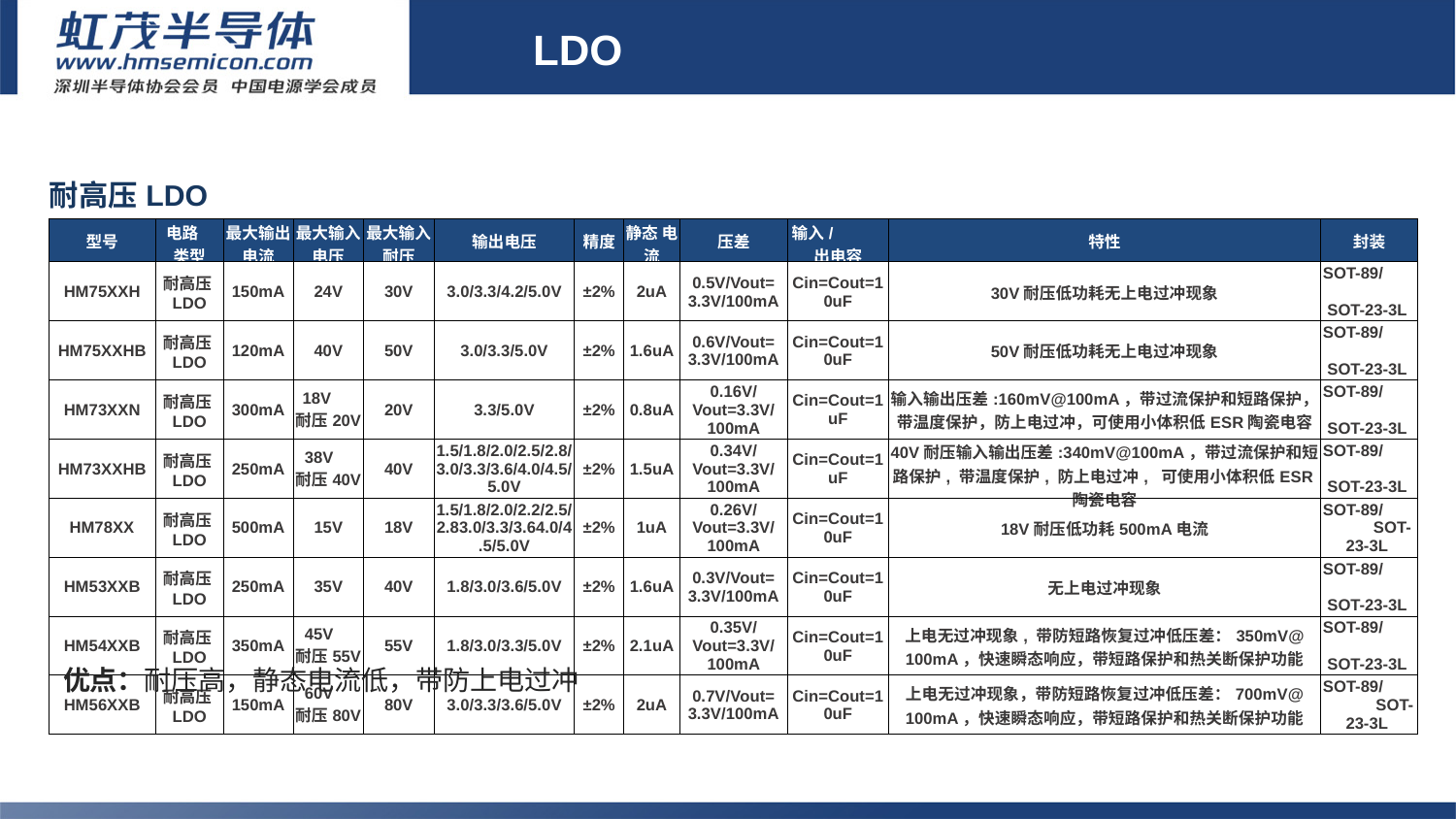

LDO
| 耐高压LDO |  |  |  |  |  |  |  |  |  |  |  |
| --- | --- | --- | --- | --- | --- | --- | --- | --- | --- | --- | --- |
| 型号 | 电路 类型 | 最大输出电流 | 最大输入电压 | 最大输入耐压 | 输出电压 | 精度 | 静态 电流 | 压差 | 输入/ 出电容 | 特性 | 封装 |
| HM75XXH | 耐高压LDO | 150mA | 24V | 30V | 3.0/3.3/4.2/5.0V | ±2% | 2uA | 0.5V/Vout= 3.3V/100mA | Cin=Cout=10uF | 30V耐压低功耗无上电过冲现象 | SOT-89/ SOT-23-3L |
| HM75XXHB | 耐高压LDO | 120mA | 40V | 50V | 3.0/3.3/5.0V | ±2% | 1.6uA | 0.6V/Vout= 3.3V/100mA | Cin=Cout=10uF | 50V耐压低功耗无上电过冲现象 | SOT-89/ SOT-23-3L |
| HM73XXN | 耐高压LDO | 300mA | 18V 耐压20V | 20V | 3.3/5.0V | ±2% | 0.8uA | 0.16V/Vout=3.3V/100mA | Cin=Cout=1uF | 输入输出压差:160mV@100mA，带过流保护和短路保护，带温度保护，防上电过冲，可使用小体积低ESR陶瓷电容 | SOT-89/ SOT-23-3L |
| HM73XXHB | 耐高压LDO | 250mA | 38V 耐压40V | 40V | 1.5/1.8/2.0/2.5/2.8/3.0/3.3/3.6/4.0/4.5/5.0V | ±2% | 1.5uA | 0.34V/Vout=3.3V/100mA | Cin=Cout=1uF | 40V耐压输入输出压差:340mV@100mA，带过流保护和短路保护, 带温度保护, 防上电过冲, 可使用小体积低ESR陶瓷电容 | SOT-89/ SOT-23-3L |
| HM78XX | 耐高压LDO | 500mA | 15V | 18V | 1.5/1.8/2.0/2.2/2.5/2.83.0/3.3/3.64.0/4.5/5.0V | ±2% | 1uA | 0.26V/Vout=3.3V/100mA | Cin=Cout=10uF | 18V耐压低功耗500mA电流 | SOT-89/ SOT-23-3L |
| HM53XXB | 耐高压LDO | 250mA | 35V | 40V | 1.8/3.0/3.6/5.0V | ±2% | 1.6uA | 0.3V/Vout= 3.3V/100mA | Cin=Cout=10uF | 无上电过冲现象 | SOT-89/ SOT-23-3L |
| HM54XXB | 耐高压LDO | 350mA | 45V 耐压55V | 55V | 1.8/3.0/3.3/5.0V | ±2% | 2.1uA | 0.35V/Vout=3.3V/100mA | Cin=Cout=10uF | 上电无过冲现象, 带防短路恢复过冲低压差：350mV@ 100mA，快速瞬态响应，带短路保护和热关断保护功能 | SOT-89/ SOT-23-3L |
| HM56XXB | 耐高压LDO | 150mA | 60V 耐压80V | 80V | 3.0/3.3/3.6/5.0V | ±2% | 2uA | 0.7V/Vout= 3.3V/100mA | Cin=Cout=10uF | 上电无过冲现象，带防短路恢复过冲低压差：700mV@ 100mA，快速瞬态响应，带短路保护和热关断保护功能 | SOT-89/ SOT-23-3L |
# LDO
优点：耐压高，静态电流低，带防上电过冲